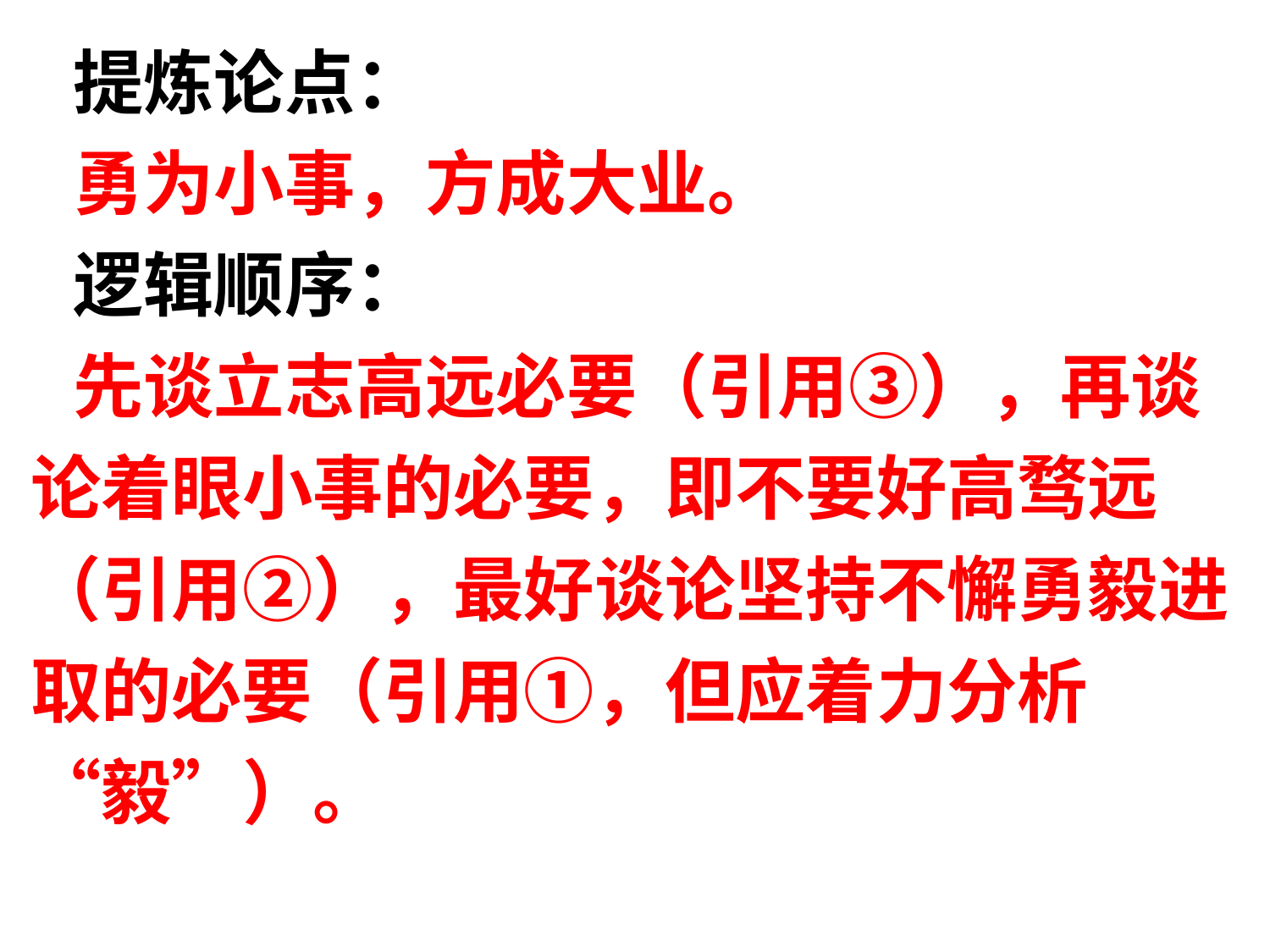

提炼论点：
勇为小事，方成大业。
逻辑顺序：
先谈立志高远必要（引用③），再谈论着眼小事的必要，即不要好高骛远（引用②），最好谈论坚持不懈勇毅进取的必要（引用①，但应着力分析“毅”）。